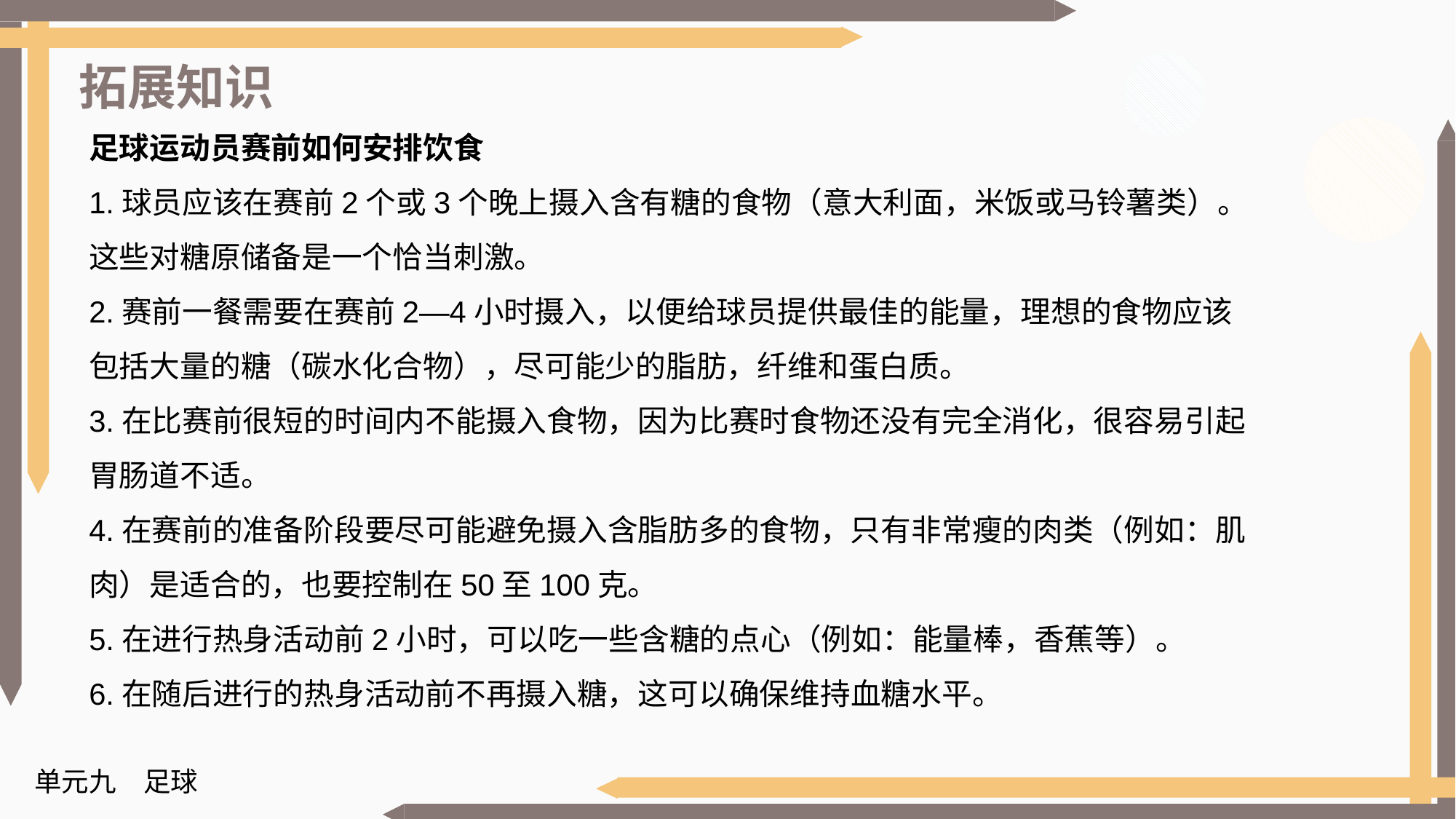

拓展知识

足球运动员赛前如何安排饮食
1.球员应该在赛前2个或3个晚上摄入含有糖的食物（意大利面，米饭或马铃薯类）。这些对糖原储备是一个恰当刺激。
2.赛前一餐需要在赛前2—4小时摄入，以便给球员提供最佳的能量，理想的食物应该包括大量的糖（碳水化合物），尽可能少的脂肪，纤维和蛋白质。
3.在比赛前很短的时间内不能摄入食物，因为比赛时食物还没有完全消化，很容易引起胃肠道不适。
4.在赛前的准备阶段要尽可能避免摄入含脂肪多的食物，只有非常瘦的肉类（例如：肌肉）是适合的，也要控制在50至100克。
5.在进行热身活动前2小时，可以吃一些含糖的点心（例如：能量棒，香蕉等）。
6.在随后进行的热身活动前不再摄入糖，这可以确保维持血糖水平。

单元九　足球